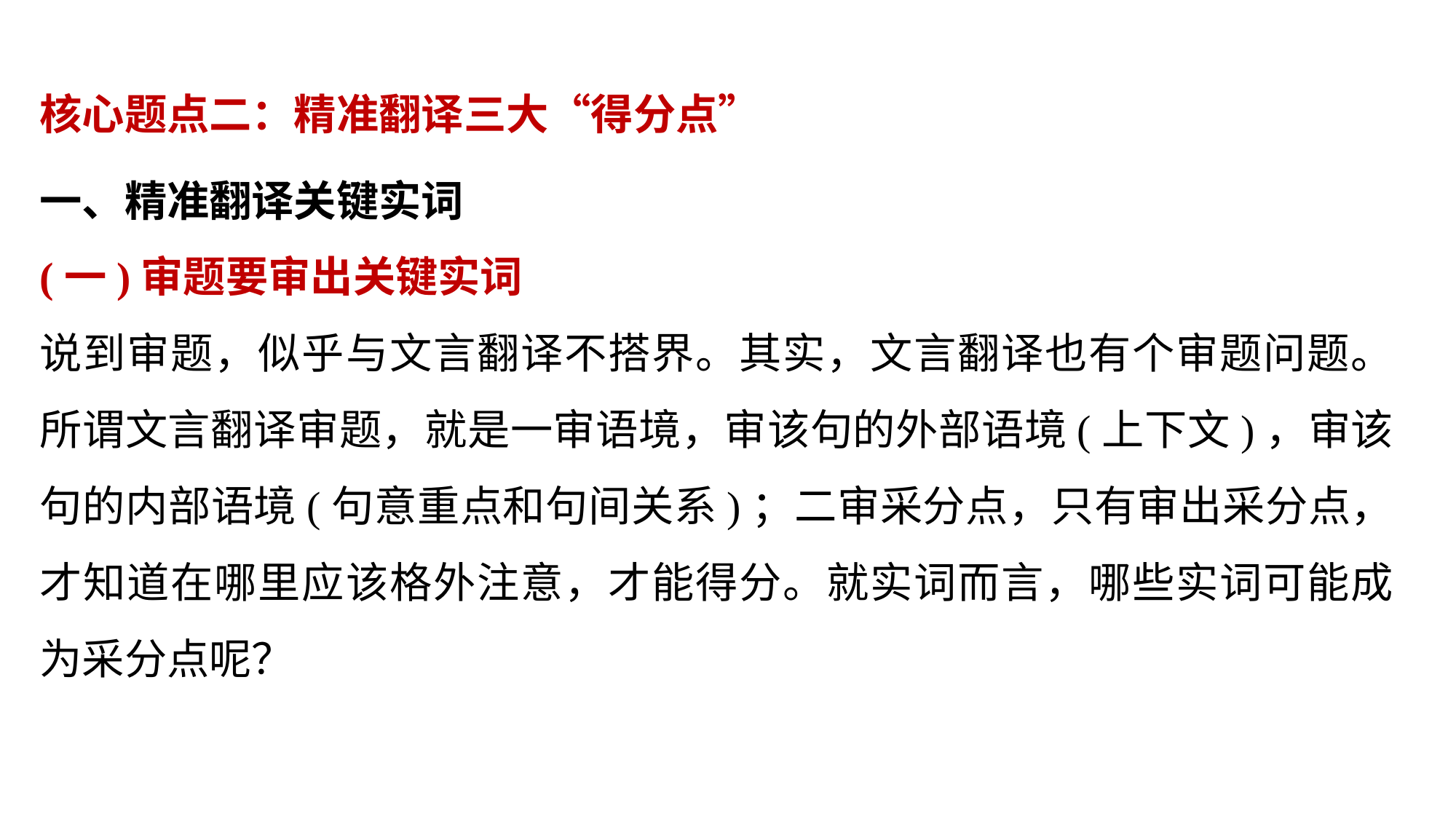

核心题点二：精准翻译三大“得分点”
一、精准翻译关键实词
(一)审题要审出关键实词
说到审题，似乎与文言翻译不搭界。其实，文言翻译也有个审题问题。所谓文言翻译审题，就是一审语境，审该句的外部语境(上下文)，审该句的内部语境(句意重点和句间关系)；二审采分点，只有审出采分点，才知道在哪里应该格外注意，才能得分。就实词而言，哪些实词可能成为采分点呢？